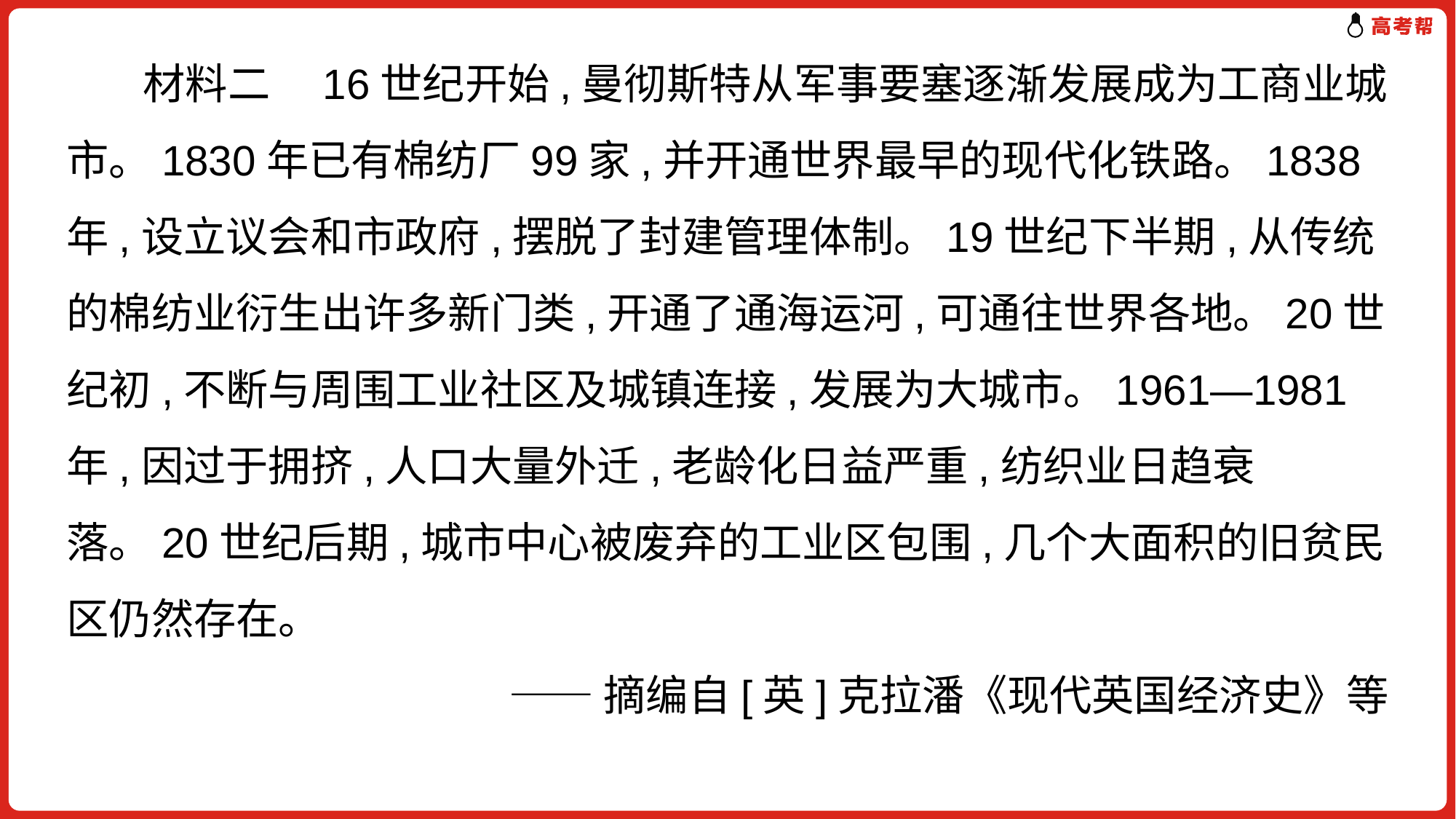

材料二　16世纪开始,曼彻斯特从军事要塞逐渐发展成为工商业城市。1830年已有棉纺厂99家,并开通世界最早的现代化铁路。1838年,设立议会和市政府,摆脱了封建管理体制。19世纪下半期,从传统的棉纺业衍生出许多新门类,开通了通海运河,可通往世界各地。20世纪初,不断与周围工业社区及城镇连接,发展为大城市。1961—1981年,因过于拥挤,人口大量外迁,老龄化日益严重,纺织业日趋衰落。20世纪后期,城市中心被废弃的工业区包围,几个大面积的旧贫民区仍然存在。
——摘编自[英]克拉潘《现代英国经济史》等